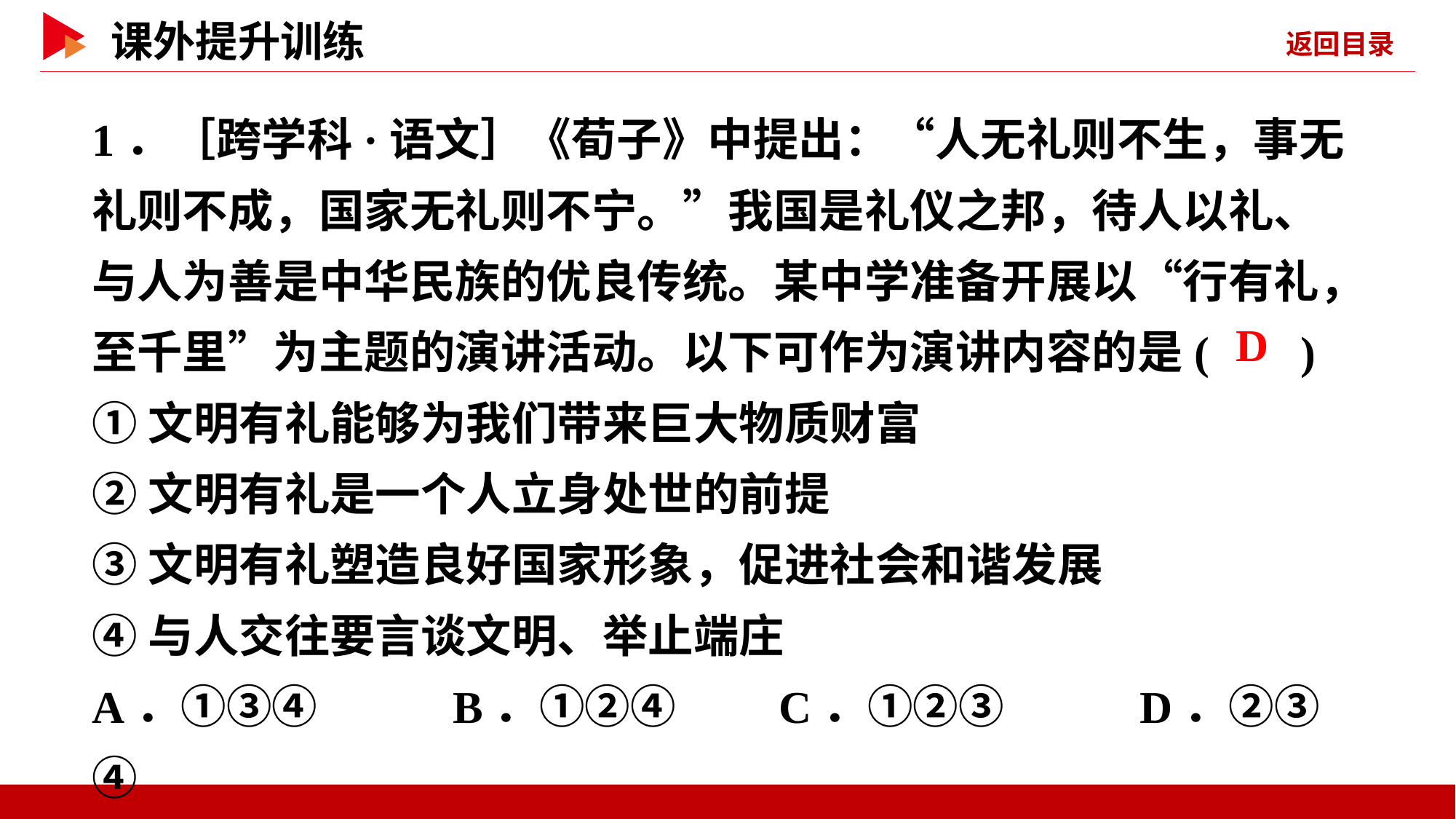

1．［跨学科·语文］《荀子》中提出：“人无礼则不生，事无礼则不成，国家无礼则不宁。”我国是礼仪之邦，待人以礼、与人为善是中华民族的优良传统。某中学准备开展以“行有礼，至千里”为主题的演讲活动。以下可作为演讲内容的是(        )
①文明有礼能够为我们带来巨大物质财富
②文明有礼是一个人立身处世的前提
③文明有礼塑造良好国家形象，促进社会和谐发展
④与人交往要言谈文明、举止端庄
A．①③④            B．①②④         C．①②③            D．②③④
   D